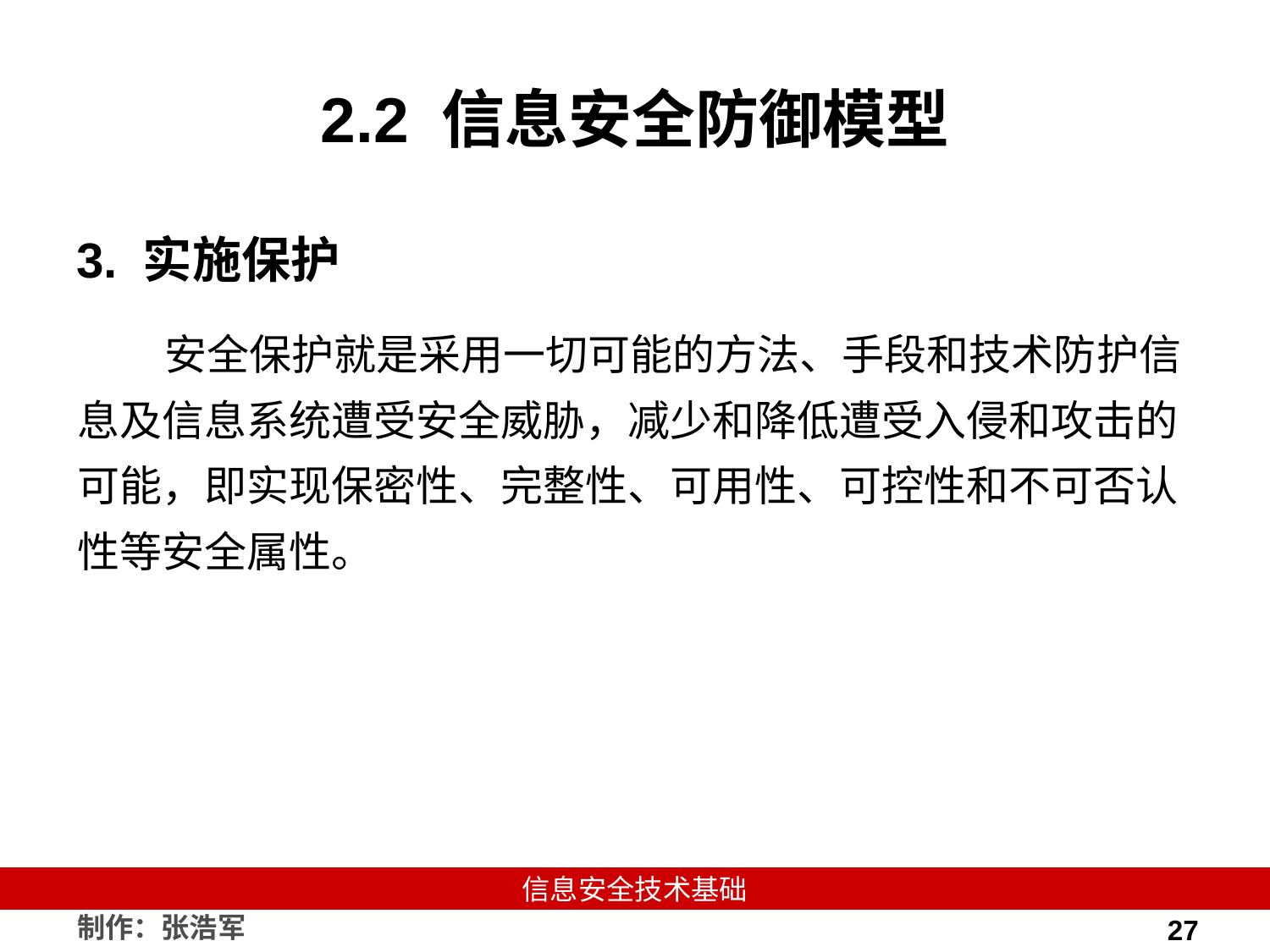

# 2.2 信息安全防御模型
3. 实施保护
安全保护就是采用一切可能的方法、手段和技术防护信息及信息系统遭受安全威胁，减少和降低遭受入侵和攻击的可能，即实现保密性、完整性、可用性、可控性和不可否认性等安全属性。
27